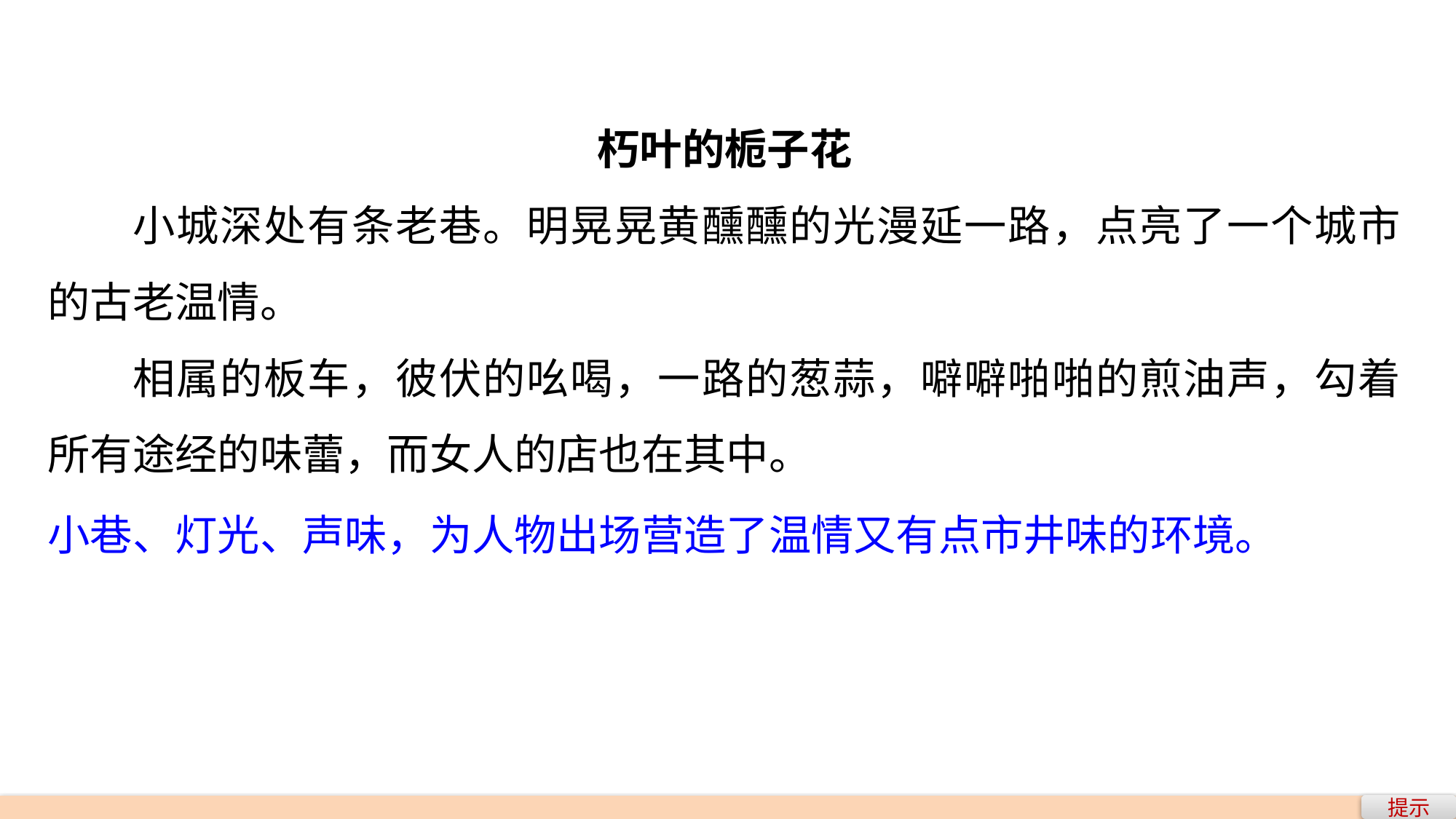

朽叶的栀子花
小城深处有条老巷。明晃晃黄醺醺的光漫延一路，点亮了一个城市的古老温情。
相属的板车，彼伏的吆喝，一路的葱蒜，噼噼啪啪的煎油声，勾着所有途经的味蕾，而女人的店也在其中。
小巷、灯光、声味，为人物出场营造了温情又有点市井味的环境。
提示